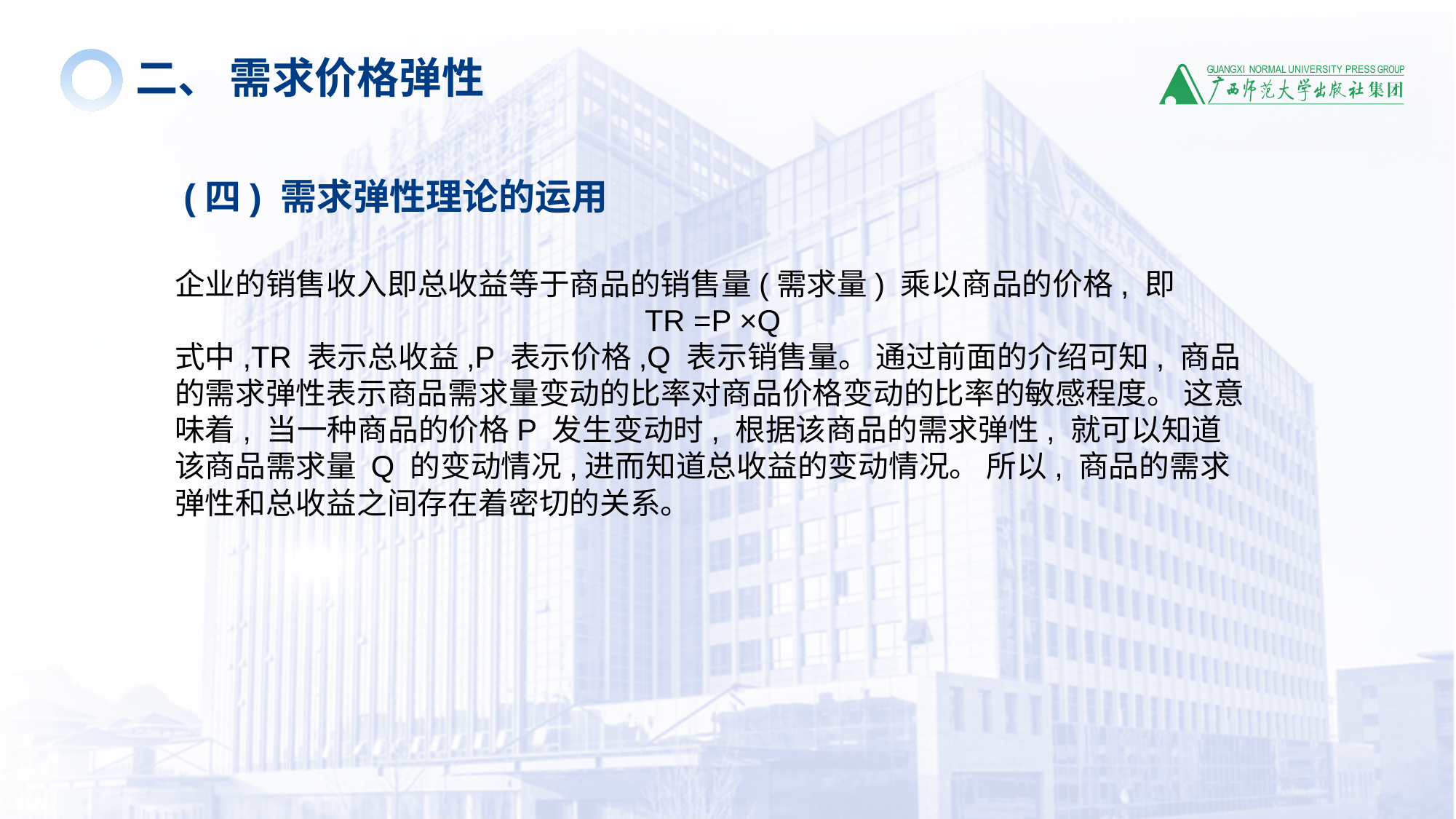

二、 需求价格弹性

(四) 需求弹性理论的运用
企业的销售收入即总收益等于商品的销售量(需求量) 乘以商品的价格, 即
TR =P ×Q
式中,TR 表示总收益,P 表示价格,Q 表示销售量。 通过前面的介绍可知, 商品的需求弹性表示商品需求量变动的比率对商品价格变动的比率的敏感程度。 这意味着, 当一种商品的价格P 发生变动时, 根据该商品的需求弹性, 就可以知道该商品需求量 Q 的变动情况,进而知道总收益的变动情况。 所以, 商品的需求弹性和总收益之间存在着密切的关系。